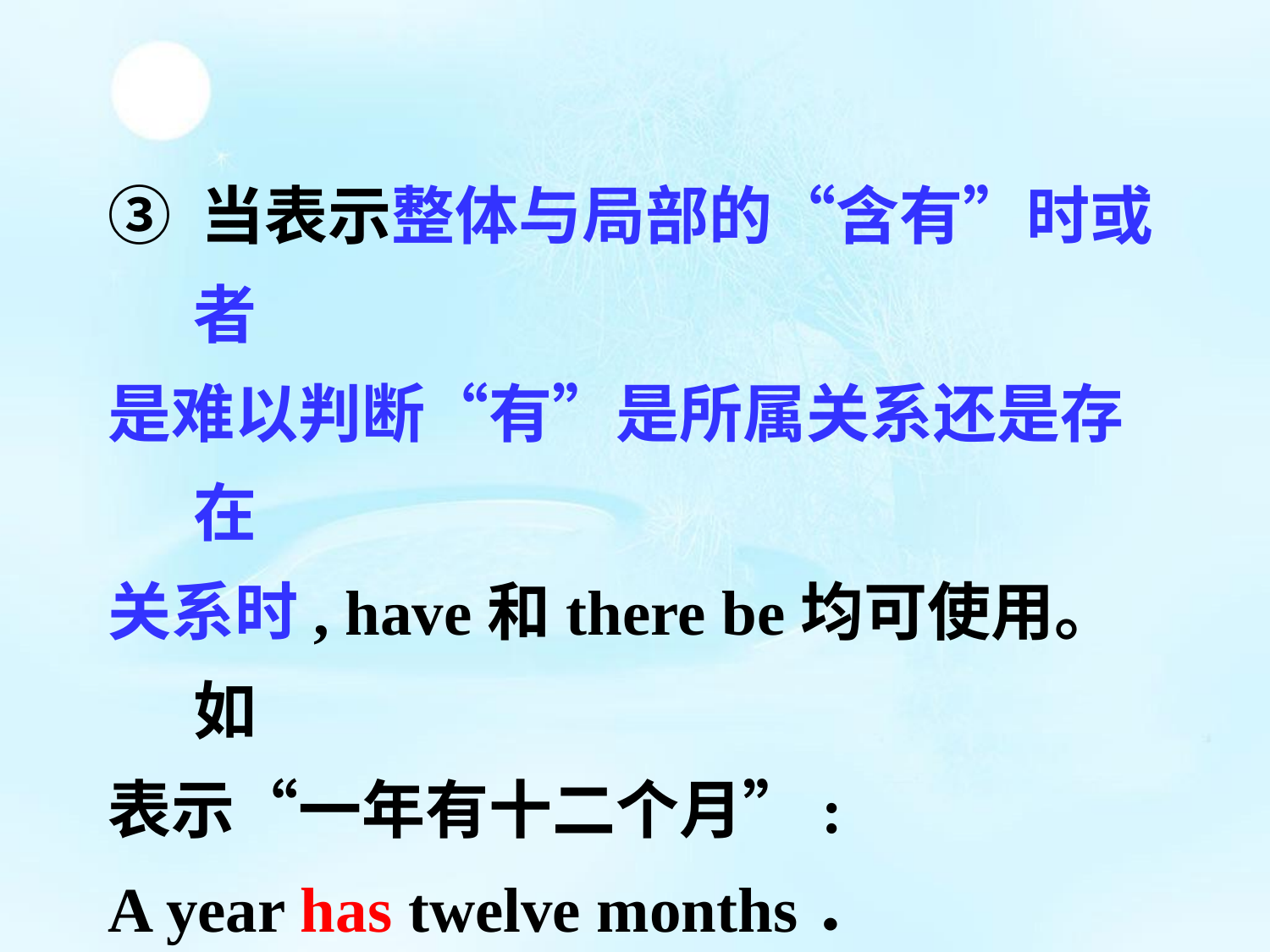

③ 当表示整体与局部的“含有”时或者
是难以判断“有”是所属关系还是存在
关系时, have和there be均可使用。如
表示“一年有十二个月”:
A year has twelve months．
There are twelve months in a year.